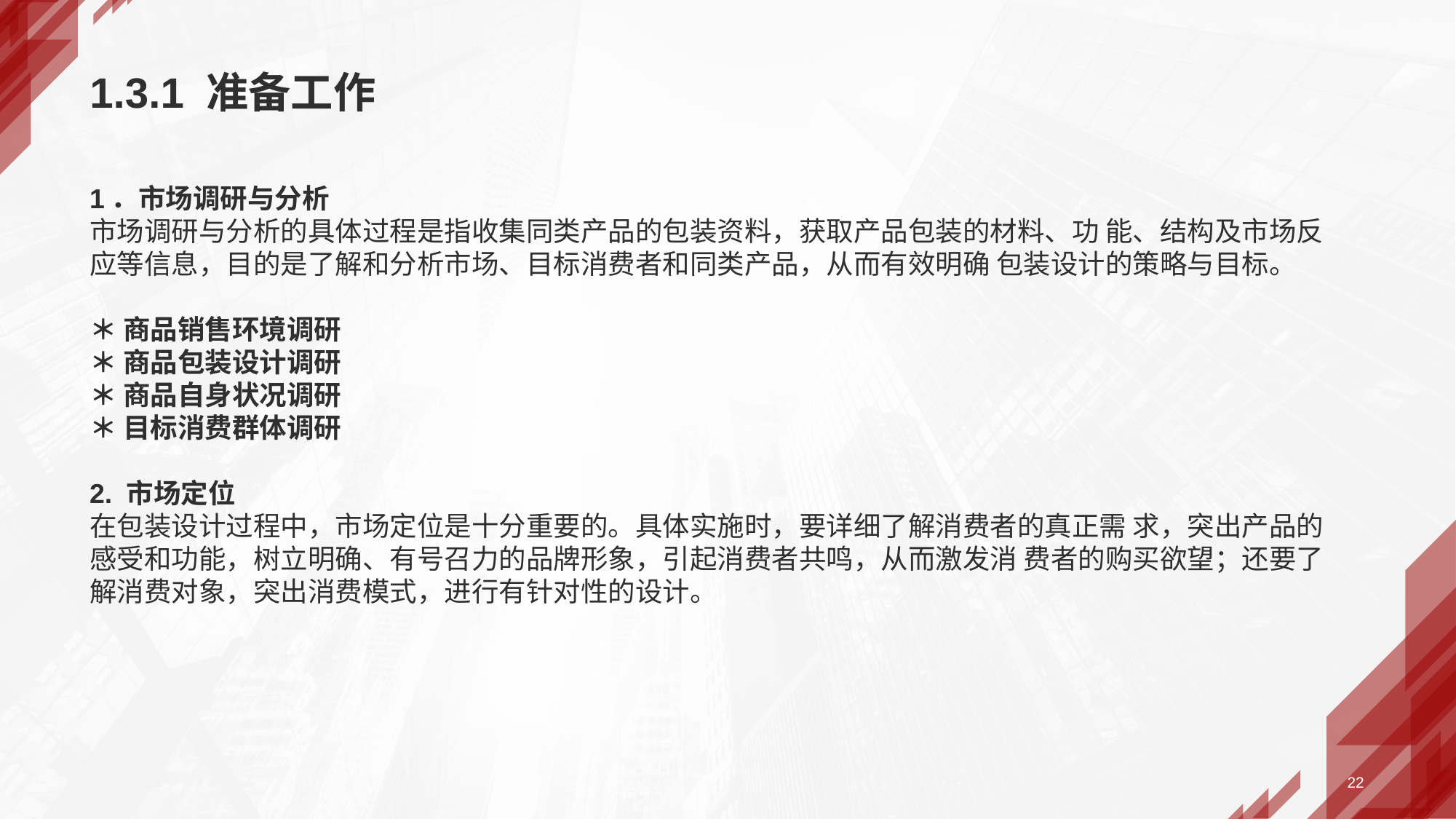

# 1.3.1 准备工作
1．市场调研与分析
市场调研与分析的具体过程是指收集同类产品的包装资料，获取产品包装的材料、功 能、结构及市场反应等信息，目的是了解和分析市场、目标消费者和同类产品，从而有效明确 包装设计的策略与目标。

＊ 商品销售环境调研
＊ 商品包装设计调研
＊ 商品自身状况调研
＊ 目标消费群体调研

2. 市场定位
在包装设计过程中，市场定位是十分重要的。具体实施时，要详细了解消费者的真正需 求，突出产品的感受和功能，树立明确、有号召力的品牌形象，引起消费者共鸣，从而激发消 费者的购买欲望；还要了解消费对象，突出消费模式，进行有针对性的设计。
22